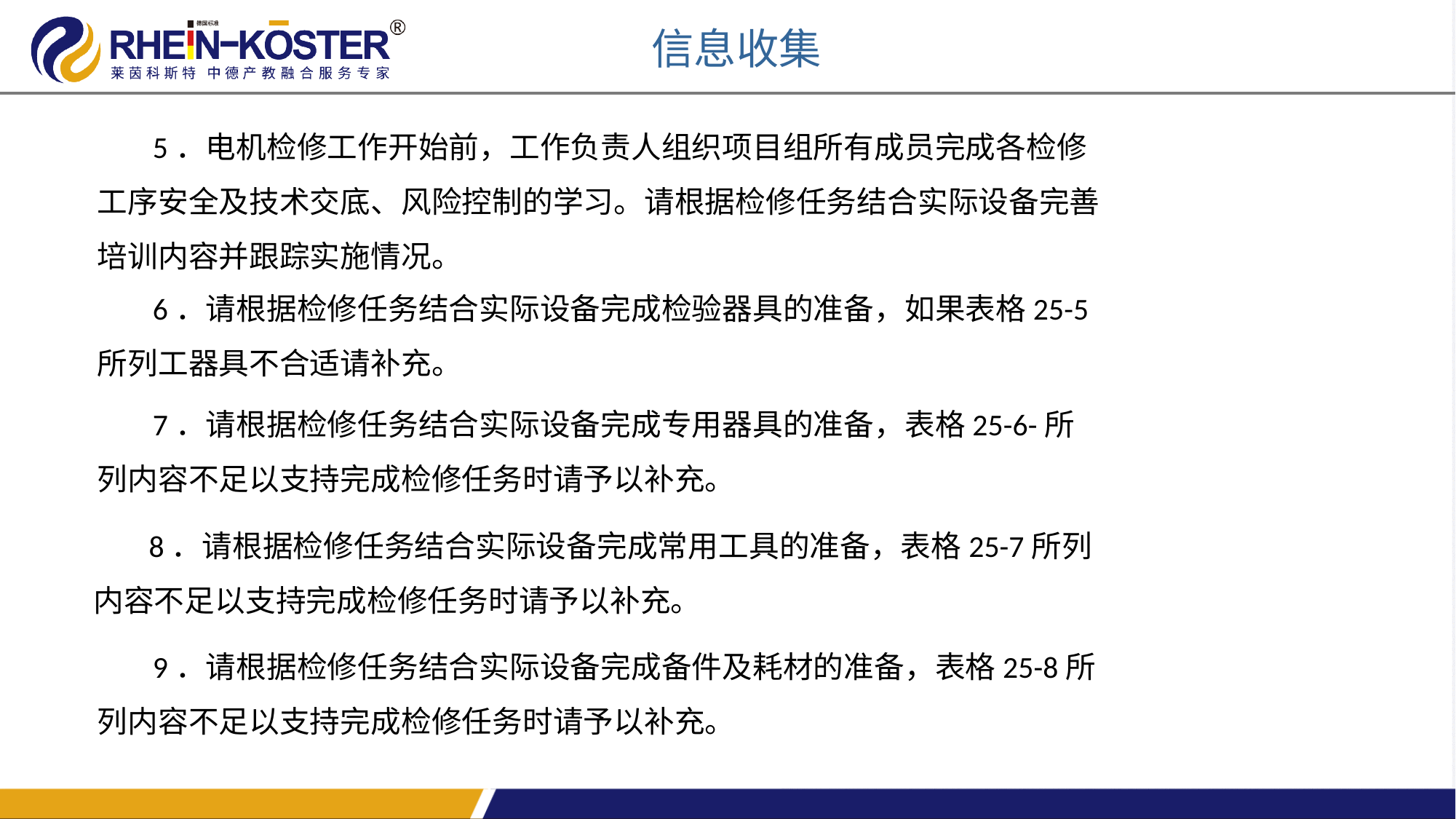

信息收集
        5．电机检修工作开始前，工作负责人组织项目组所有成员完成各检修工序安全及技术交底、风险控制的学习。请根据检修任务结合实际设备完善培训内容并跟踪实施情况。
        6．请根据检修任务结合实际设备完成检验器具的准备，如果表格25-5所列工器具不合适请补充。
        7．请根据检修任务结合实际设备完成专用器具的准备，表格25-6-所列内容不足以支持完成检修任务时请予以补充。
        8．请根据检修任务结合实际设备完成常用工具的准备，表格25-7所列内容不足以支持完成检修任务时请予以补充。
        9．请根据检修任务结合实际设备完成备件及耗材的准备，表格25-8所列内容不足以支持完成检修任务时请予以补充。